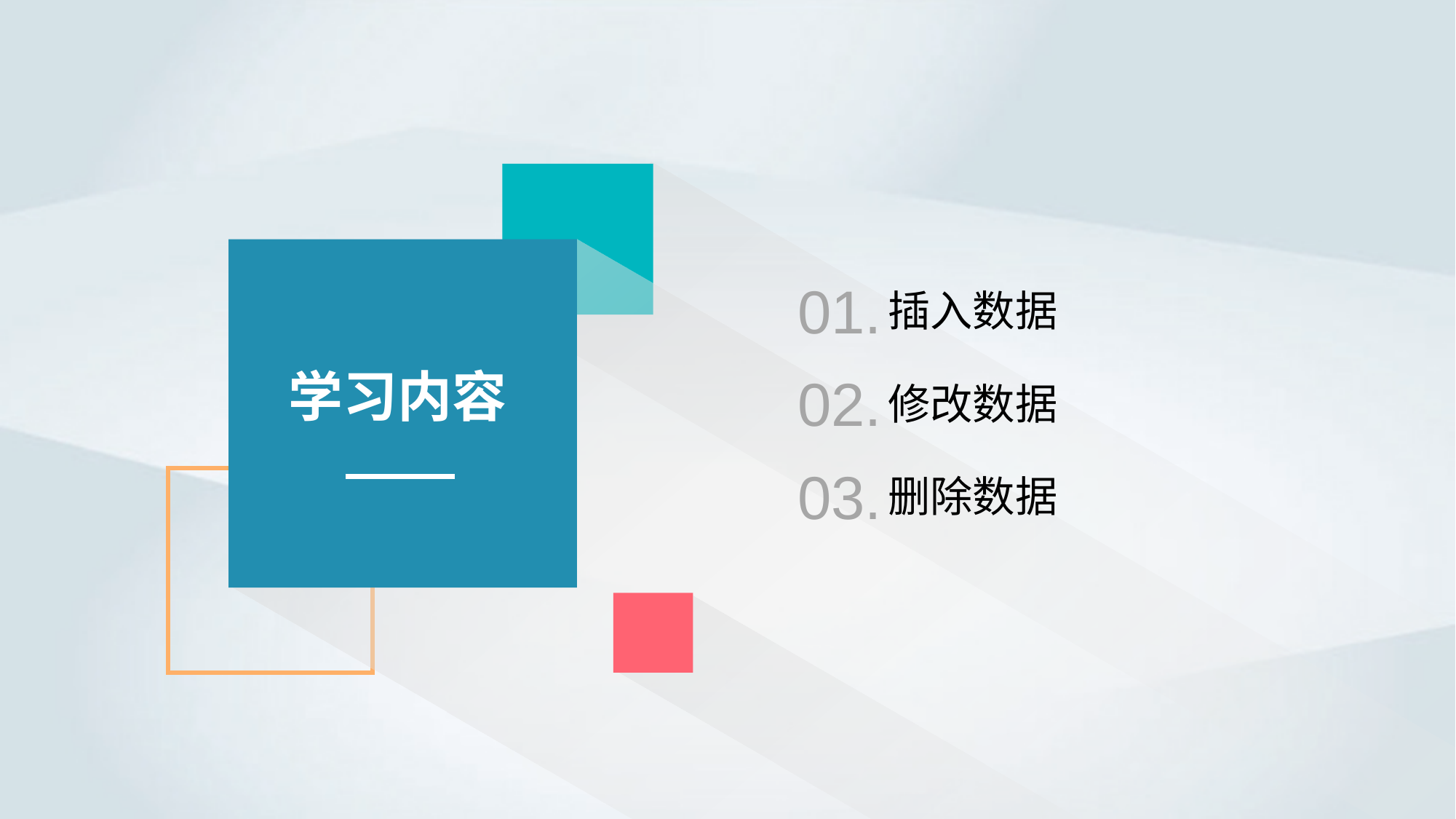

01.
插入数据
学习内容
02.
修改数据
03.
删除数据